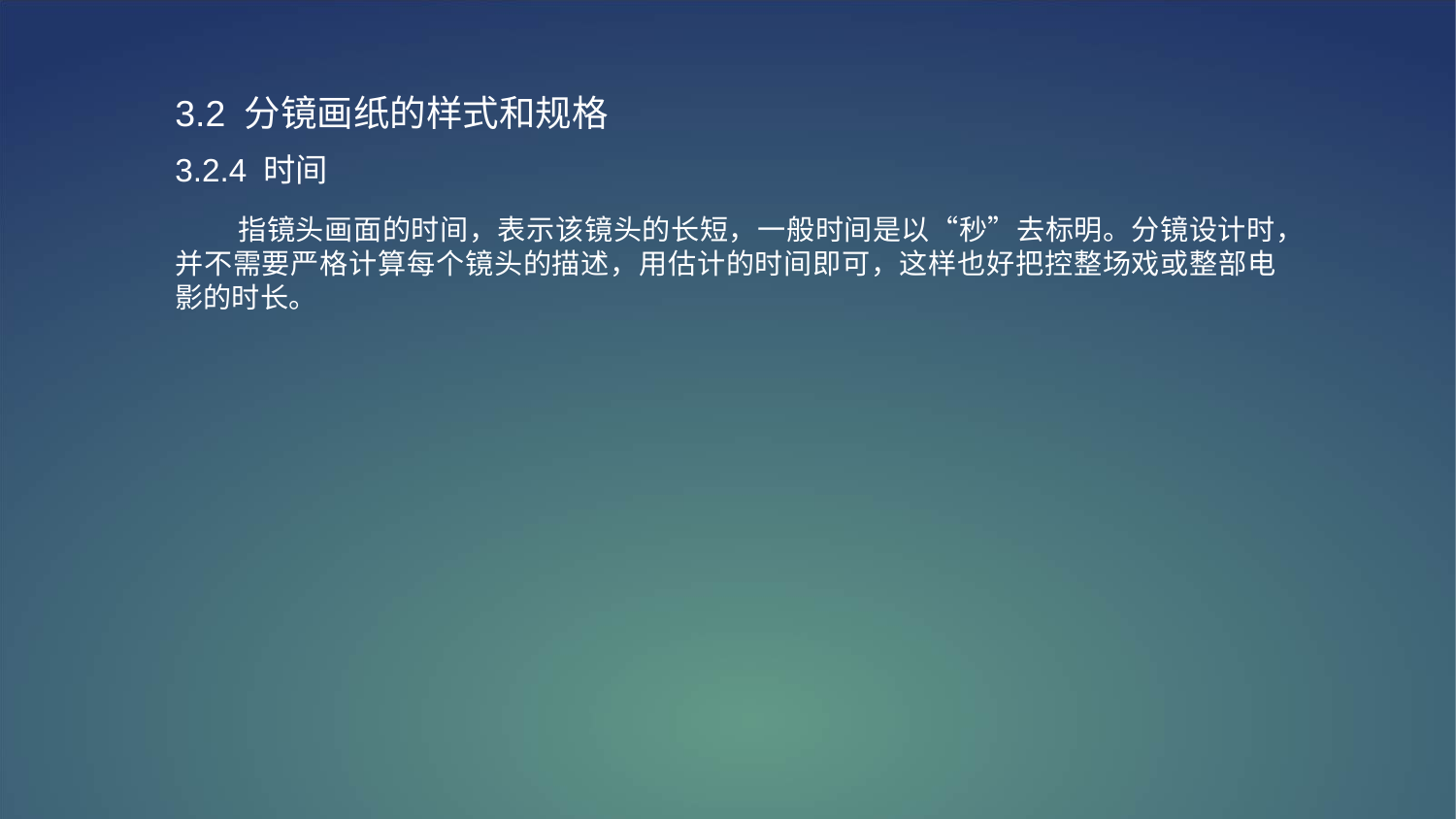

3.2 分镜画纸的样式和规格
3.2.4 时间
  指镜头画面的时间，表示该镜头的长短，一般时间是以“秒”去标明。分镜设计时，并不需要严格计算每个镜头的描述，用估计的时间即可，这样也好把控整场戏或整部电影的时长。